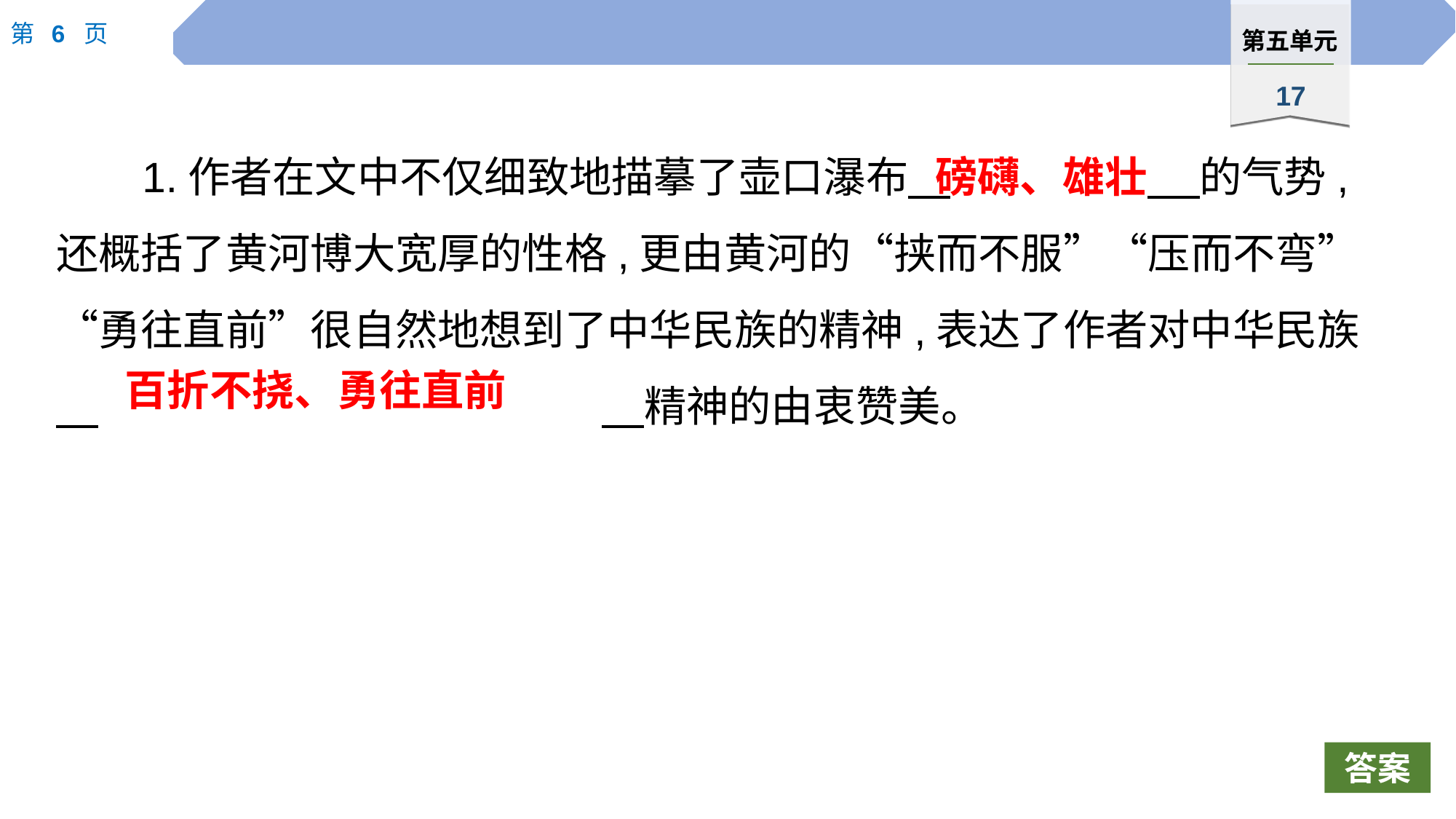

1.作者在文中不仅细致地描摹了壶口瀑布　		 　的气势,还概括了黄河博大宽厚的性格,更由黄河的“挟而不服”“压而不弯”“勇往直前”很自然地想到了中华民族的精神,表达了作者对中华民族　					　精神的由衷赞美。
磅礴、雄壮
百折不挠、勇往直前
答案